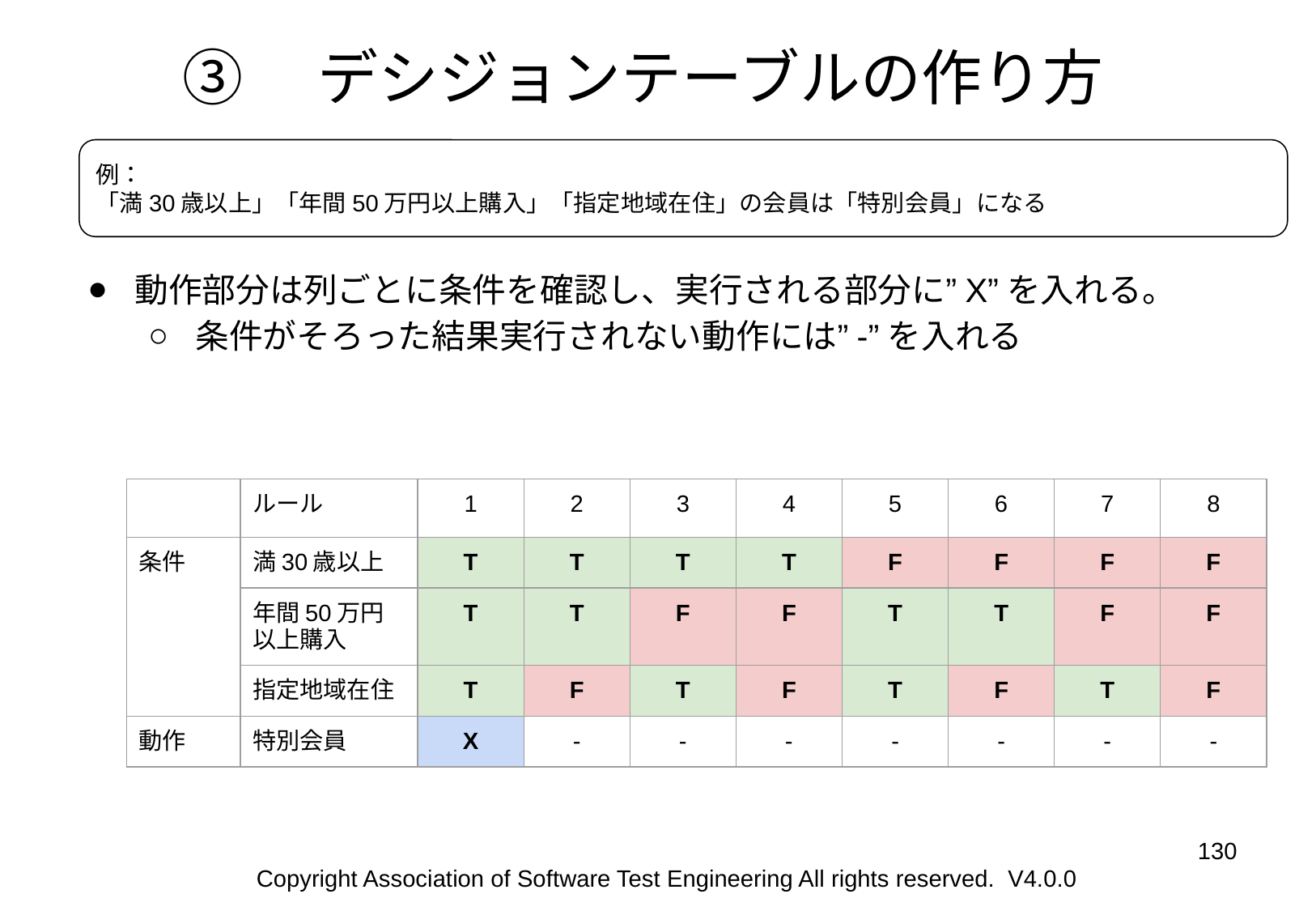

# ③　デシジョンテーブルの作り方
例：
「満30歳以上」「年間50万円以上購入」「指定地域在住」の会員は「特別会員」になる
動作部分は列ごとに条件を確認し、実行される部分に”X”を入れる。
条件がそろった結果実行されない動作には”-”を入れる
|  | ルール | 1 | 2 | 3 | 4 | 5 | 6 | 7 | 8 |
| --- | --- | --- | --- | --- | --- | --- | --- | --- | --- |
| 条件 | 満30歳以上 | T | T | T | T | F | F | F | F |
|  | 年間50万円以上購入 | T | T | F | F | T | T | F | F |
|  | 指定地域在住 | T | F | T | F | T | F | T | F |
| 動作 | 特別会員 | X | - | - | - | - | - | - | - |
130
Copyright Association of Software Test Engineering All rights reserved.  V4.0.0